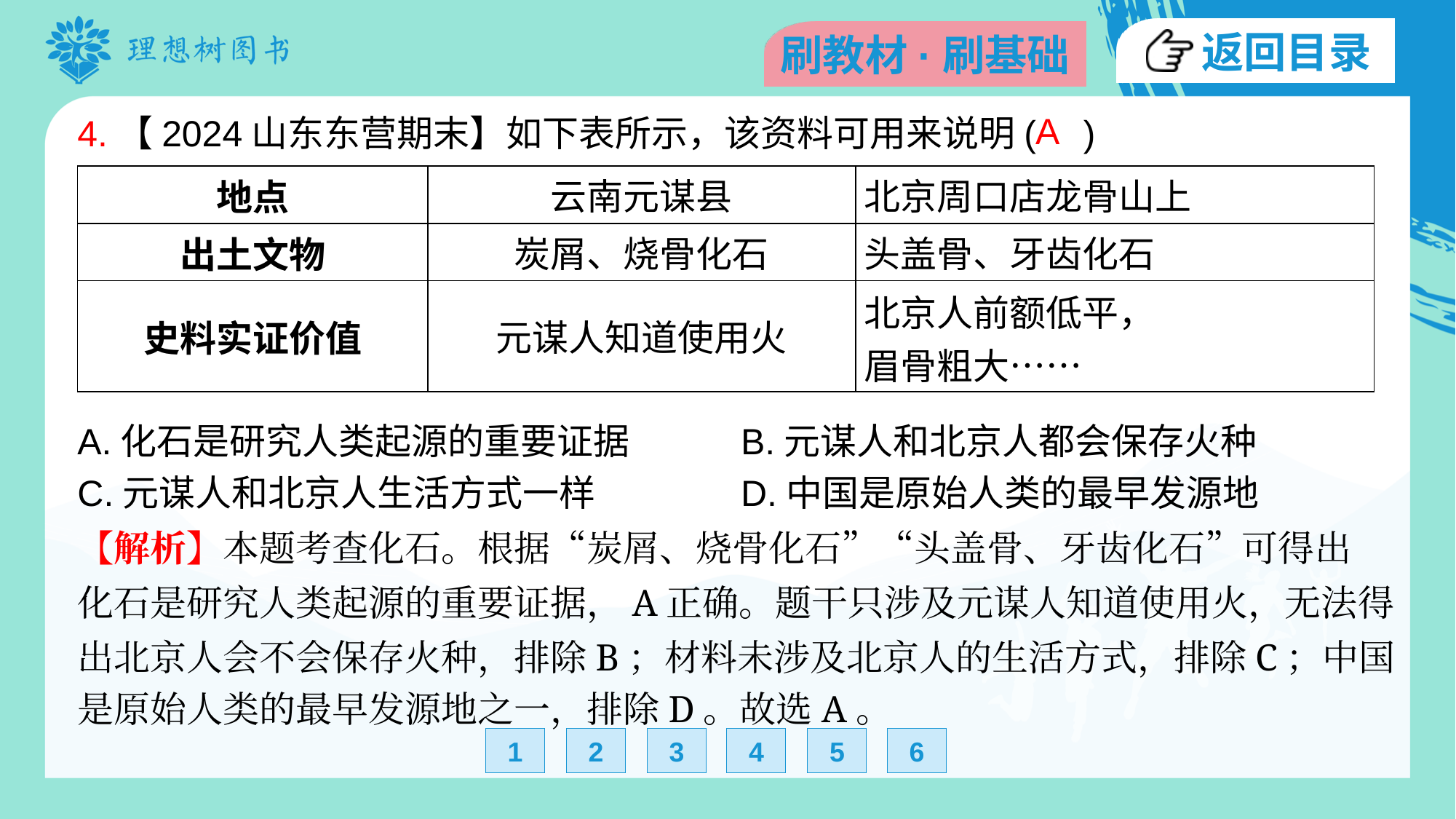

A
4.【2024山东东营期末】如下表所示，该资料可用来说明(     )
| 地点 | 云南元谋县 | 北京周口店龙骨山上 |
| --- | --- | --- |
| 出土文物 | 炭屑、烧骨化石 | 头盖骨、牙齿化石 |
| 史料实证价值 | 元谋人知道使用火 | 北京人前额低平， 眉骨粗大…… |
A.化石是研究人类起源的重要证据	B.元谋人和北京人都会保存火种
C.元谋人和北京人生活方式一样	D.中国是原始人类的最早发源地
【解析】本题考查化石。根据“炭屑、烧骨化石”“头盖骨、牙齿化石”可得出
化石是研究人类起源的重要证据，A正确。题干只涉及元谋人知道使用火，无法得
出北京人会不会保存火种，排除B；材料未涉及北京人的生活方式，排除C；中国
是原始人类的最早发源地之一，排除D。故选A。